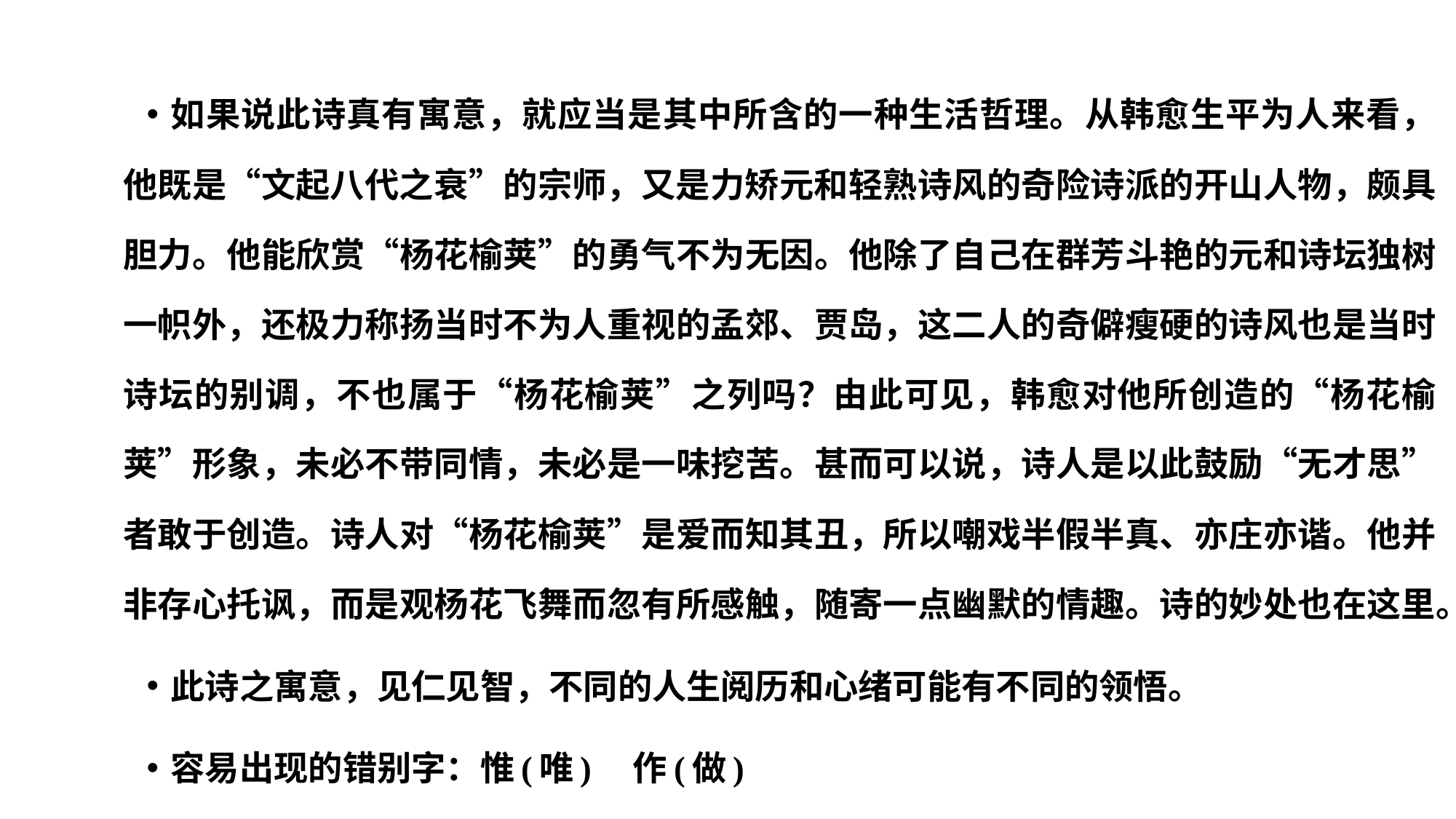

如果说此诗真有寓意，就应当是其中所含的一种生活哲理。从韩愈生平为人来看，他既是“文起八代之衰”的宗师，又是力矫元和轻熟诗风的奇险诗派的开山人物，颇具胆力。他能欣赏“杨花榆荚”的勇气不为无因。他除了自己在群芳斗艳的元和诗坛独树一帜外，还极力称扬当时不为人重视的孟郊、贾岛，这二人的奇僻瘦硬的诗风也是当时诗坛的别调，不也属于“杨花榆荚”之列吗？由此可见，韩愈对他所创造的“杨花榆荚”形象，未必不带同情，未必是一味挖苦。甚而可以说，诗人是以此鼓励“无才思”者敢于创造。诗人对“杨花榆荚”是爱而知其丑，所以嘲戏半假半真、亦庄亦谐。他并非存心托讽，而是观杨花飞舞而忽有所感触，随寄一点幽默的情趣。诗的妙处也在这里。
此诗之寓意，见仁见智，不同的人生阅历和心绪可能有不同的领悟。
容易出现的错别字：惟(唯)　作(做)